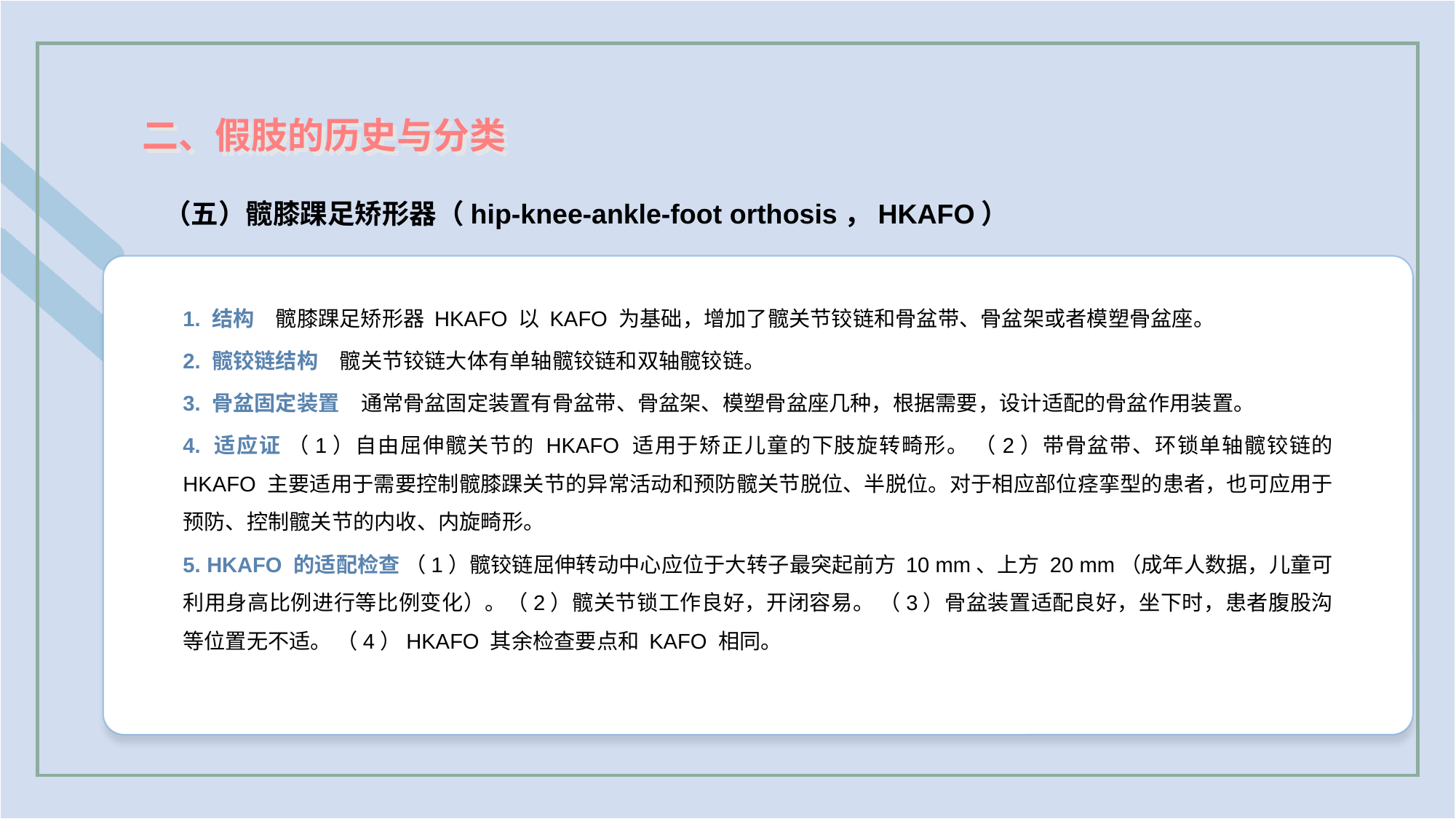

二、假肢的历史与分类
（五）髋膝踝足矫形器（hip-knee-ankle-foot orthosis，HKAFO）

1. 结构　髋膝踝足矫形器 HKAFO 以 KAFO 为基础，增加了髋关节铰链和骨盆带、骨盆架或者模塑骨盆座。
2. 髋铰链结构　髋关节铰链大体有单轴髋铰链和双轴髋铰链。
3. 骨盆固定装置　通常骨盆固定装置有骨盆带、骨盆架、模塑骨盆座几种，根据需要，设计适配的骨盆作用装置。
4. 适应证 （1）自由屈伸髋关节的 HKAFO 适用于矫正儿童的下肢旋转畸形。 （2）带骨盆带、环锁单轴髋铰链的 HKAFO 主要适用于需要控制髋膝踝关节的异常活动和预防髋关节脱位、半脱位。对于相应部位痉挛型的患者，也可应用于预防、控制髋关节的内收、内旋畸形。
5. HKAFO 的适配检查 （1）髋铰链屈伸转动中心应位于大转子最突起前方 10 mm、上方 20 mm（成年人数据，儿童可利用身高比例进行等比例变化）。（2）髋关节锁工作良好，开闭容易。 （3）骨盆装置适配良好，坐下时，患者腹股沟等位置无不适。 （4）HKAFO 其余检查要点和 KAFO 相同。